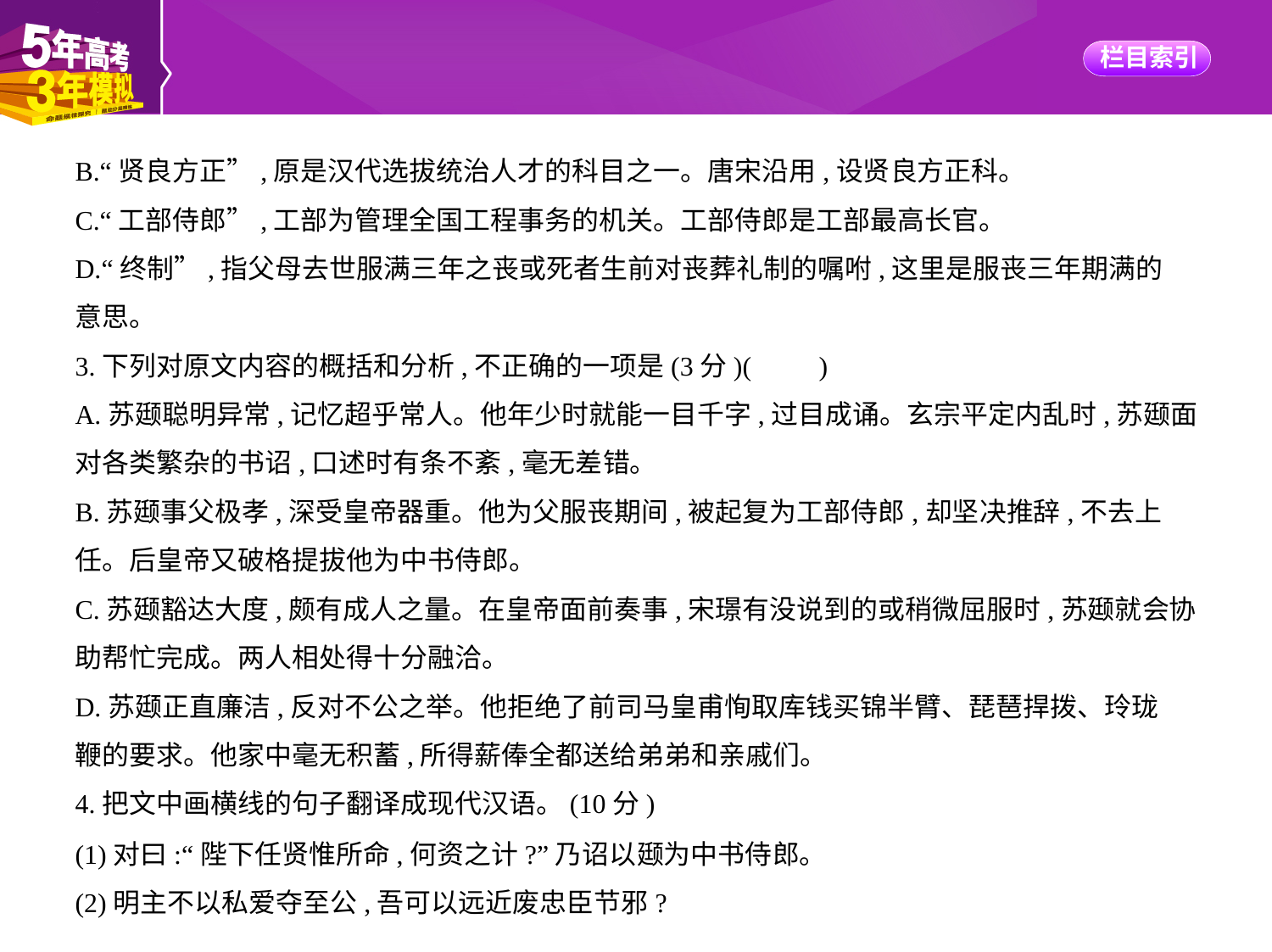

B.“贤良方正”,原是汉代选拔统治人才的科目之一。唐宋沿用,设贤良方正科。
C.“工部侍郎”,工部为管理全国工程事务的机关。工部侍郎是工部最高长官。
D.“终制”,指父母去世服满三年之丧或死者生前对丧葬礼制的嘱咐,这里是服丧三年期满的
意思。
3.下列对原文内容的概括和分析,不正确的一项是(3分)(　　)
A.苏颋聪明异常,记忆超乎常人。他年少时就能一目千字,过目成诵。玄宗平定内乱时,苏颋面
对各类繁杂的书诏,口述时有条不紊,毫无差错。
B.苏颋事父极孝,深受皇帝器重。他为父服丧期间,被起复为工部侍郎,却坚决推辞,不去上
任。后皇帝又破格提拔他为中书侍郎。
C.苏颋豁达大度,颇有成人之量。在皇帝面前奏事,宋璟有没说到的或稍微屈服时,苏颋就会协
助帮忙完成。两人相处得十分融洽。
D.苏颋正直廉洁,反对不公之举。他拒绝了前司马皇甫恂取库钱买锦半臂、琵琶捍拨、玲珑
鞭的要求。他家中毫无积蓄,所得薪俸全都送给弟弟和亲戚们。
4.把文中画横线的句子翻译成现代汉语。(10分)
(1)对曰:“陛下任贤惟所命,何资之计?”乃诏以颋为中书侍郎。
(2)明主不以私爱夺至公,吾可以远近废忠臣节邪?